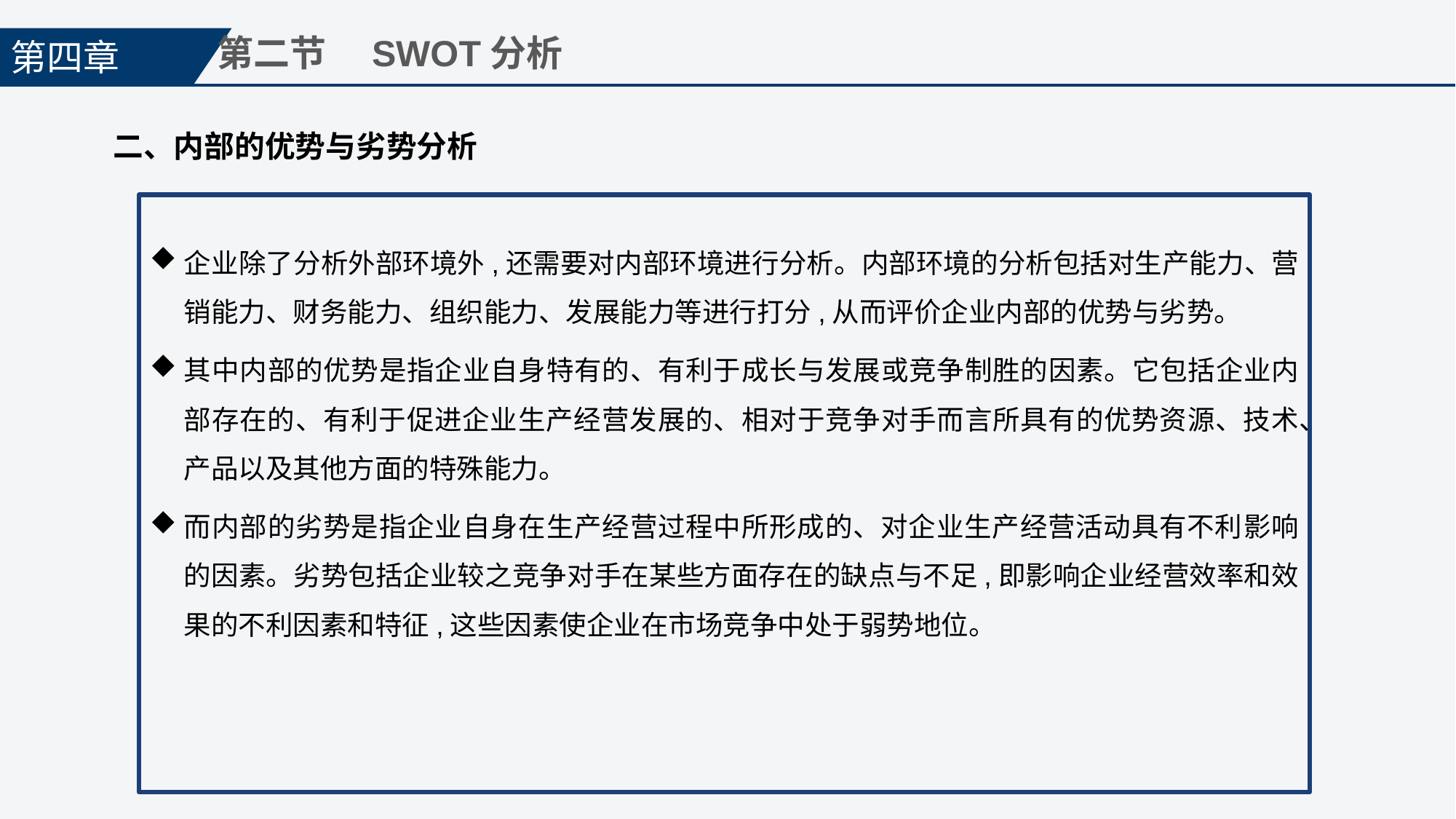

第四章
第二节　SWOT分析
二、内部的优势与劣势分析

企业除了分析外部环境外,还需要对内部环境进行分析。内部环境的分析包括对生产能力、营销能力、财务能力、组织能力、发展能力等进行打分,从而评价企业内部的优势与劣势。
其中内部的优势是指企业自身特有的、有利于成长与发展或竞争制胜的因素。它包括企业内部存在的、有利于促进企业生产经营发展的、相对于竞争对手而言所具有的优势资源、技术、产品以及其他方面的特殊能力。
而内部的劣势是指企业自身在生产经营过程中所形成的、对企业生产经营活动具有不利影响的因素。劣势包括企业较之竞争对手在某些方面存在的缺点与不足,即影响企业经营效率和效果的不利因素和特征,这些因素使企业在市场竞争中处于弱势地位。